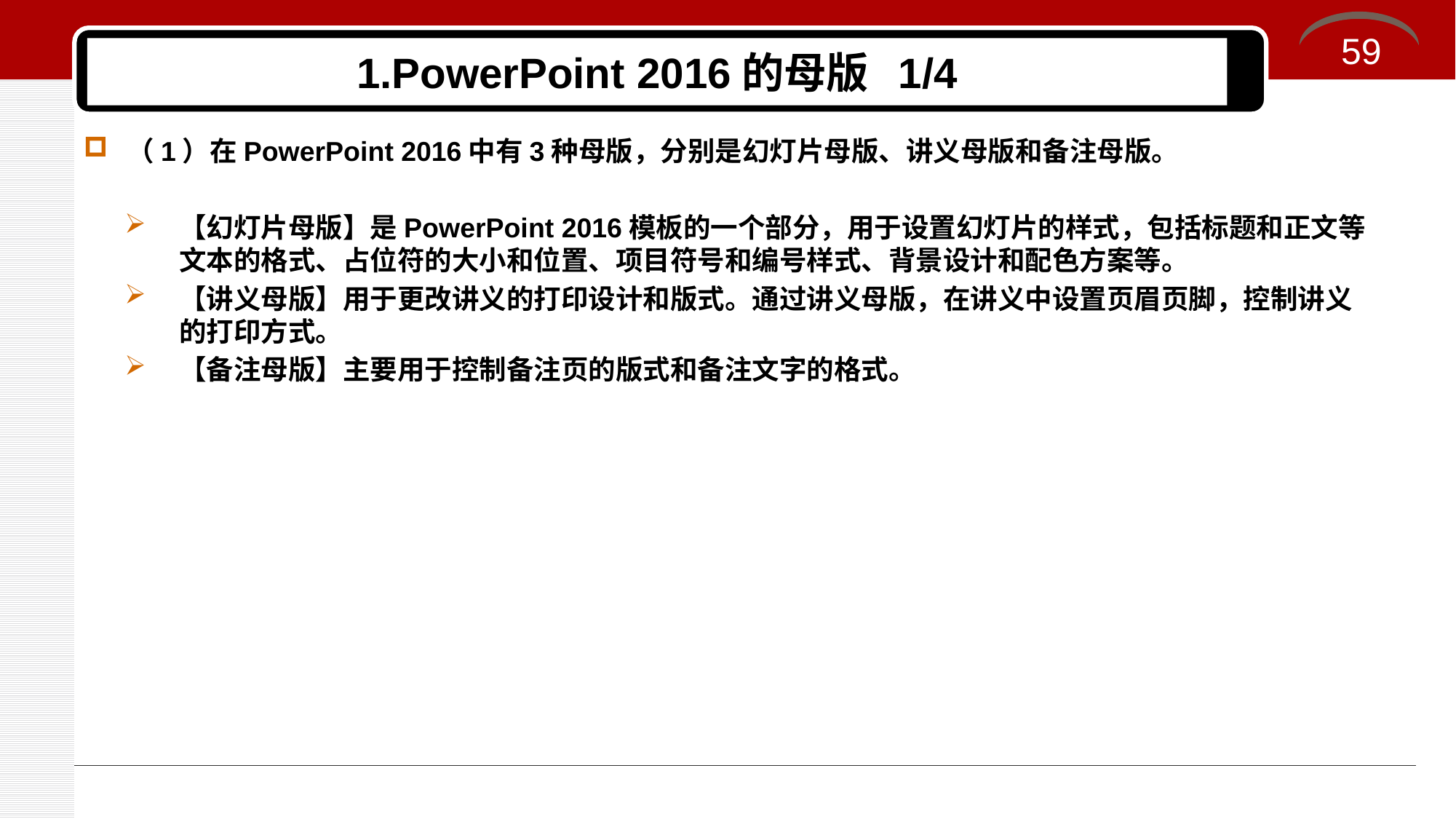

59
# 1.PowerPoint 2016的母版  1/4
（1）在PowerPoint 2016中有3种母版，分别是幻灯片母版、讲义母版和备注母版。

【幻灯片母版】是PowerPoint 2016模板的一个部分，用于设置幻灯片的样式，包括标题和正文等文本的格式、占位符的大小和位置、项目符号和编号样式、背景设计和配色方案等。
【讲义母版】用于更改讲义的打印设计和版式。通过讲义母版，在讲义中设置页眉页脚，控制讲义的打印方式。
【备注母版】主要用于控制备注页的版式和备注文字的格式。